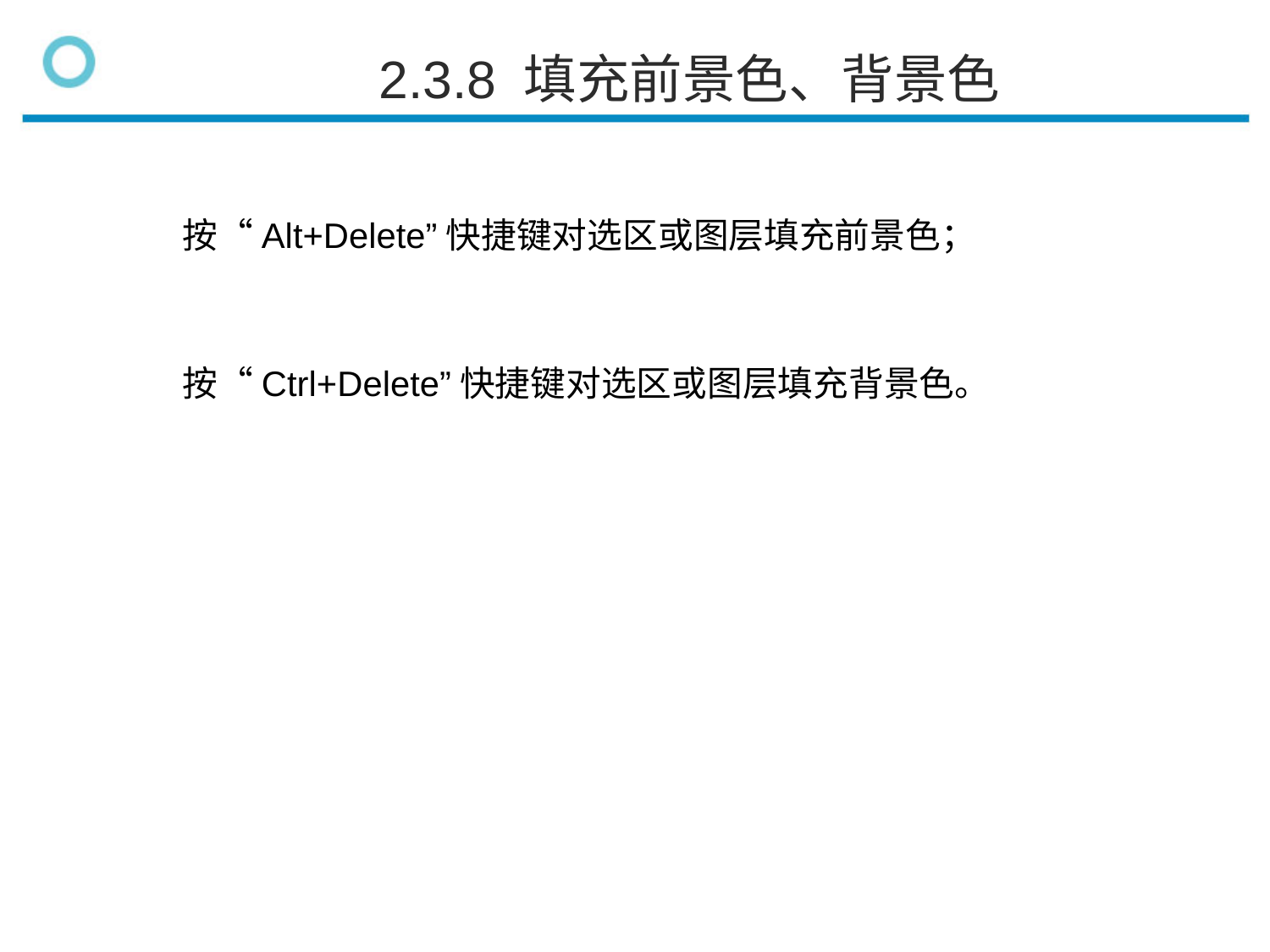

2.3.8 填充前景色、背景色
按“Alt+Delete”快捷键对选区或图层填充前景色；

按“Ctrl+Delete”快捷键对选区或图层填充背景色。